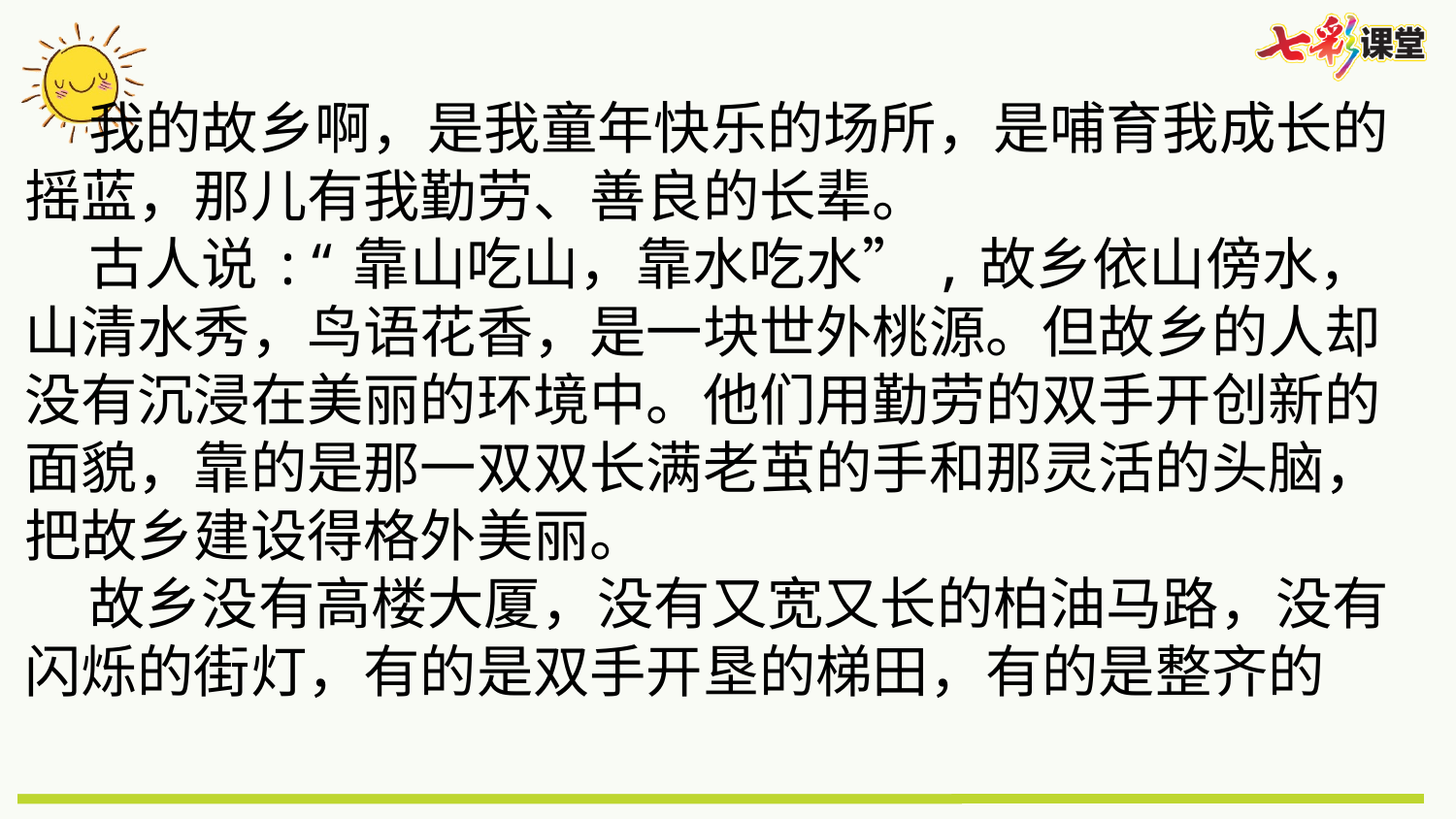

我的故乡啊，是我童年快乐的场所，是哺育我成长的摇蓝，那儿有我勤劳、善良的长辈。
    古人说:“靠山吃山，靠水吃水”,故乡依山傍水，山清水秀，鸟语花香，是一块世外桃源。但故乡的人却没有沉浸在美丽的环境中。他们用勤劳的双手开创新的面貌，靠的是那一双双长满老茧的手和那灵活的头脑，把故乡建设得格外美丽。
    故乡没有高楼大厦，没有又宽又长的柏油马路，没有闪烁的街灯，有的是双手开垦的梯田，有的是整齐的